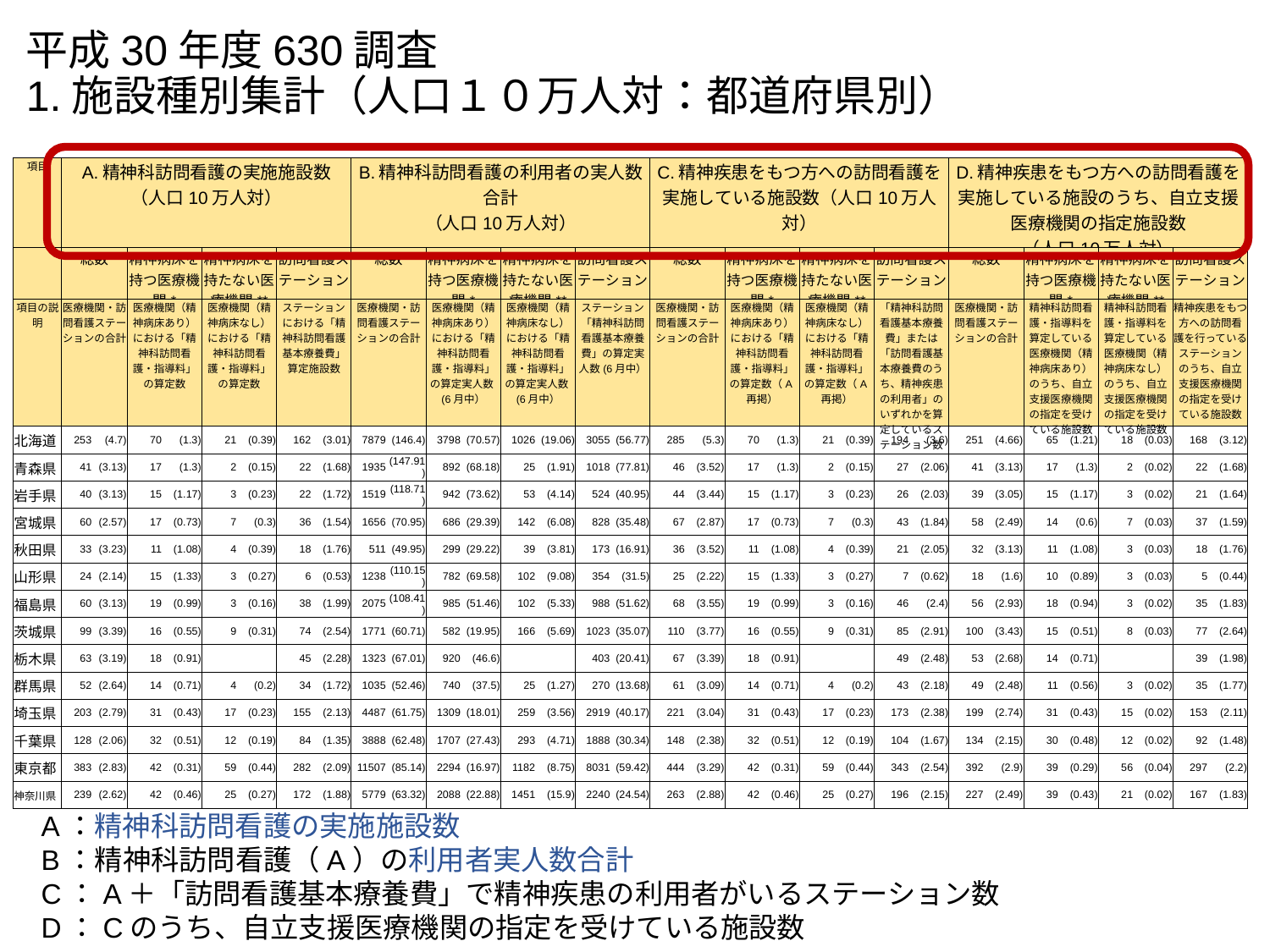

# 平成30年度630調査 1.施設種別集計（人口１０万人対：都道府県別）

| 項目 | A.精神科訪問看護の実施施設数 （人口10万人対） |  |  |  |  |  |  |  | B.精神科訪問看護の利用者の実人数合計 （人口10万人対） |  |  |  |  |  |  |  | C.精神疾患をもつ方への訪問看護を実施している施設数（人口10万人対） |  |  |  |  |  |  |  | D.精神疾患をもつ方への訪問看護を実施している施設のうち、自立支援医療機関の指定施設数 （人口10万人対） |  |  |  |  |  |  |  |
| --- | --- | --- | --- | --- | --- | --- | --- | --- | --- | --- | --- | --- | --- | --- | --- | --- | --- | --- | --- | --- | --- | --- | --- | --- | --- | --- | --- | --- | --- | --- | --- | --- |
|  | 総数 |  | 精神病床を持つ医療機関\* |  | 精神病床を持たない医療機関\*\* |  | 訪問看護ステーション |  | 総数 |  | 精神病床を持つ医療機関\* |  | 精神病床を持たない医療機関\*\* |  | 訪問看護ステーション |  | 総数 |  | 精神病床を持つ医療機関\* |  | 精神病床を持たない医療機関\*\* |  | 訪問看護ステーション |  | 総数 |  | 精神病床を持つ医療機関\* |  | 精神病床を持たない医療機関\*\* |  | 訪問看護ステーション |  |
| 項目の説明 | 医療機関・訪問看護ステーションの合計 |  | 医療機関（精神病床あり）における「精神科訪問看護・指導料」の算定数 |  | 医療機関（精神病床なし）における「精神科訪問看護・指導料」の算定数 |  | ステーションにおける「精神科訪問看護基本療養費」算定施設数 |  | 医療機関・訪問看護ステーションの合計 |  | 医療機関（精神病床あり）における「精神科訪問看護・指導料」の算定実人数(6月中） |  | 医療機関（精神病床なし）における「精神科訪問看護・指導料」の算定実人数(6月中） |  | ステーション「精神科訪問看護基本療養費」の算定実人数(6月中） |  | 医療機関・訪問看護ステーションの合計 |  | 医療機関（精神病床あり）における「精神科訪問看護・指導料」の算定数（A再掲） |  | 医療機関（精神病床なし）における「精神科訪問看護・指導料」の算定数（A再掲） |  | 「精神科訪問看護基本療養費」または「訪問看護基本療養費のうち、精神疾患の利用者」のいずれかを算定しているステーション数 |  | 医療機関・訪問看護ステーションの合計 |  | 精神科訪問看護・指導料を算定している医療機関（精神病床あり）のうち、自立支援医療機関の指定を受けている施設数 |  | 精神科訪問看護・指導料を算定している医療機関（精神病床なし）のうち、自立支援医療機関の指定を受けている施設数 |  | 精神疾患をもつ方への訪問看護を行っているステーションのうち、自立支援医療機関の指定を受けている施設数 |  |
| 北海道 | 253 | (4.7) | 70 | (1.3) | 21 | (0.39) | 162 | (3.01) | 7879 | (146.4) | 3798 | (70.57) | 1026 | (19.06) | 3055 | (56.77) | 285 | (5.3) | 70 | (1.3) | 21 | (0.39) | 194 | (3.6) | 251 | (4.66) | 65 | (1.21) | 18 | (0.03) | 168 | (3.12) |
| 青森県 | 41 | (3.13) | 17 | (1.3) | 2 | (0.15) | 22 | (1.68) | 1935 | (147.91) | 892 | (68.18) | 25 | (1.91) | 1018 | (77.81) | 46 | (3.52) | 17 | (1.3) | 2 | (0.15) | 27 | (2.06) | 41 | (3.13) | 17 | (1.3) | 2 | (0.02) | 22 | (1.68) |
| 岩手県 | 40 | (3.13) | 15 | (1.17) | 3 | (0.23) | 22 | (1.72) | 1519 | (118.71) | 942 | (73.62) | 53 | (4.14) | 524 | (40.95) | 44 | (3.44) | 15 | (1.17) | 3 | (0.23) | 26 | (2.03) | 39 | (3.05) | 15 | (1.17) | 3 | (0.02) | 21 | (1.64) |
| 宮城県 | 60 | (2.57) | 17 | (0.73) | 7 | (0.3) | 36 | (1.54) | 1656 | (70.95) | 686 | (29.39) | 142 | (6.08) | 828 | (35.48) | 67 | (2.87) | 17 | (0.73) | 7 | (0.3) | 43 | (1.84) | 58 | (2.49) | 14 | (0.6) | 7 | (0.03) | 37 | (1.59) |
| 秋田県 | 33 | (3.23) | 11 | (1.08) | 4 | (0.39) | 18 | (1.76) | 511 | (49.95) | 299 | (29.22) | 39 | (3.81) | 173 | (16.91) | 36 | (3.52) | 11 | (1.08) | 4 | (0.39) | 21 | (2.05) | 32 | (3.13) | 11 | (1.08) | 3 | (0.03) | 18 | (1.76) |
| 山形県 | 24 | (2.14) | 15 | (1.33) | 3 | (0.27) | 6 | (0.53) | 1238 | (110.15) | 782 | (69.58) | 102 | (9.08) | 354 | (31.5) | 25 | (2.22) | 15 | (1.33) | 3 | (0.27) | 7 | (0.62) | 18 | (1.6) | 10 | (0.89) | 3 | (0.03) | 5 | (0.44) |
| 福島県 | 60 | (3.13) | 19 | (0.99) | 3 | (0.16) | 38 | (1.99) | 2075 | (108.41) | 985 | (51.46) | 102 | (5.33) | 988 | (51.62) | 68 | (3.55) | 19 | (0.99) | 3 | (0.16) | 46 | (2.4) | 56 | (2.93) | 18 | (0.94) | 3 | (0.02) | 35 | (1.83) |
| 茨城県 | 99 | (3.39) | 16 | (0.55) | 9 | (0.31) | 74 | (2.54) | 1771 | (60.71) | 582 | (19.95) | 166 | (5.69) | 1023 | (35.07) | 110 | (3.77) | 16 | (0.55) | 9 | (0.31) | 85 | (2.91) | 100 | (3.43) | 15 | (0.51) | 8 | (0.03) | 77 | (2.64) |
| 栃木県 | 63 | (3.19) | 18 | (0.91) |  |  | 45 | (2.28) | 1323 | (67.01) | 920 | (46.6) |  |  | 403 | (20.41) | 67 | (3.39) | 18 | (0.91) |  |  | 49 | (2.48) | 53 | (2.68) | 14 | (0.71) |  |  | 39 | (1.98) |
| 群馬県 | 52 | (2.64) | 14 | (0.71) | 4 | (0.2) | 34 | (1.72) | 1035 | (52.46) | 740 | (37.5) | 25 | (1.27) | 270 | (13.68) | 61 | (3.09) | 14 | (0.71) | 4 | (0.2) | 43 | (2.18) | 49 | (2.48) | 11 | (0.56) | 3 | (0.02) | 35 | (1.77) |
| 埼玉県 | 203 | (2.79) | 31 | (0.43) | 17 | (0.23) | 155 | (2.13) | 4487 | (61.75) | 1309 | (18.01) | 259 | (3.56) | 2919 | (40.17) | 221 | (3.04) | 31 | (0.43) | 17 | (0.23) | 173 | (2.38) | 199 | (2.74) | 31 | (0.43) | 15 | (0.02) | 153 | (2.11) |
| 千葉県 | 128 | (2.06) | 32 | (0.51) | 12 | (0.19) | 84 | (1.35) | 3888 | (62.48) | 1707 | (27.43) | 293 | (4.71) | 1888 | (30.34) | 148 | (2.38) | 32 | (0.51) | 12 | (0.19) | 104 | (1.67) | 134 | (2.15) | 30 | (0.48) | 12 | (0.02) | 92 | (1.48) |
| 東京都 | 383 | (2.83) | 42 | (0.31) | 59 | (0.44) | 282 | (2.09) | 11507 | (85.14) | 2294 | (16.97) | 1182 | (8.75) | 8031 | (59.42) | 444 | (3.29) | 42 | (0.31) | 59 | (0.44) | 343 | (2.54) | 392 | (2.9) | 39 | (0.29) | 56 | (0.04) | 297 | (2.2) |
| 神奈川県 | 239 | (2.62) | 42 | (0.46) | 25 | (0.27) | 172 | (1.88) | 5779 | (63.32) | 2088 | (22.88) | 1451 | (15.9) | 2240 | (24.54) | 263 | (2.88) | 42 | (0.46) | 25 | (0.27) | 196 | (2.15) | 227 | (2.49) | 39 | (0.43) | 21 | (0.02) | 167 | (1.83) |
A：精神科訪問看護の実施施設数
B：精神科訪問看護（A）の利用者実人数合計
C：A＋「訪問看護基本療養費」で精神疾患の利用者がいるステーション数
D：Cのうち、自立支援医療機関の指定を受けている施設数